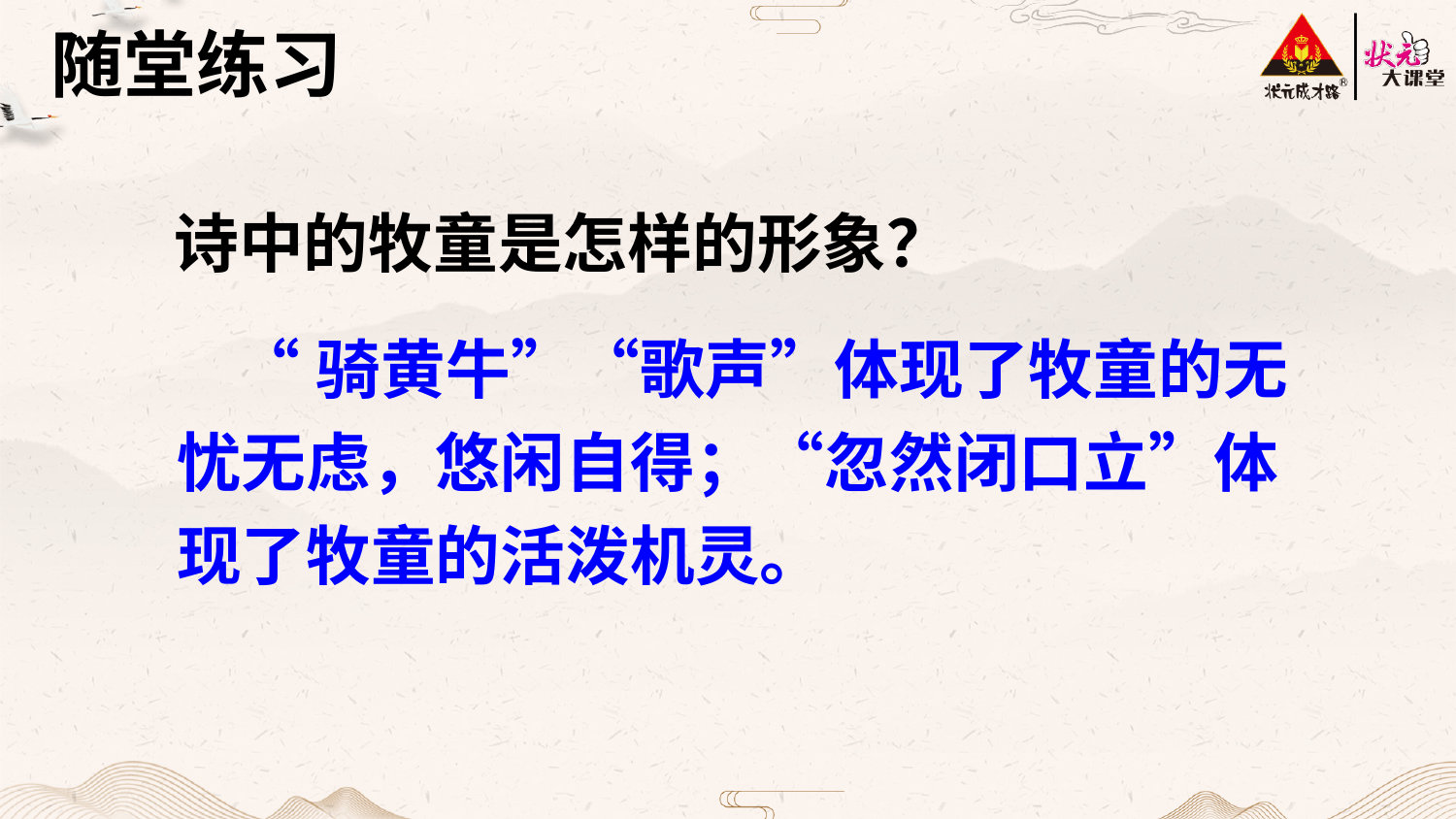

随堂练习
诗中的牧童是怎样的形象？
    “骑黄牛”“歌声”体现了牧童的无忧无虑，悠闲自得；“忽然闭口立”体现了牧童的活泼机灵。